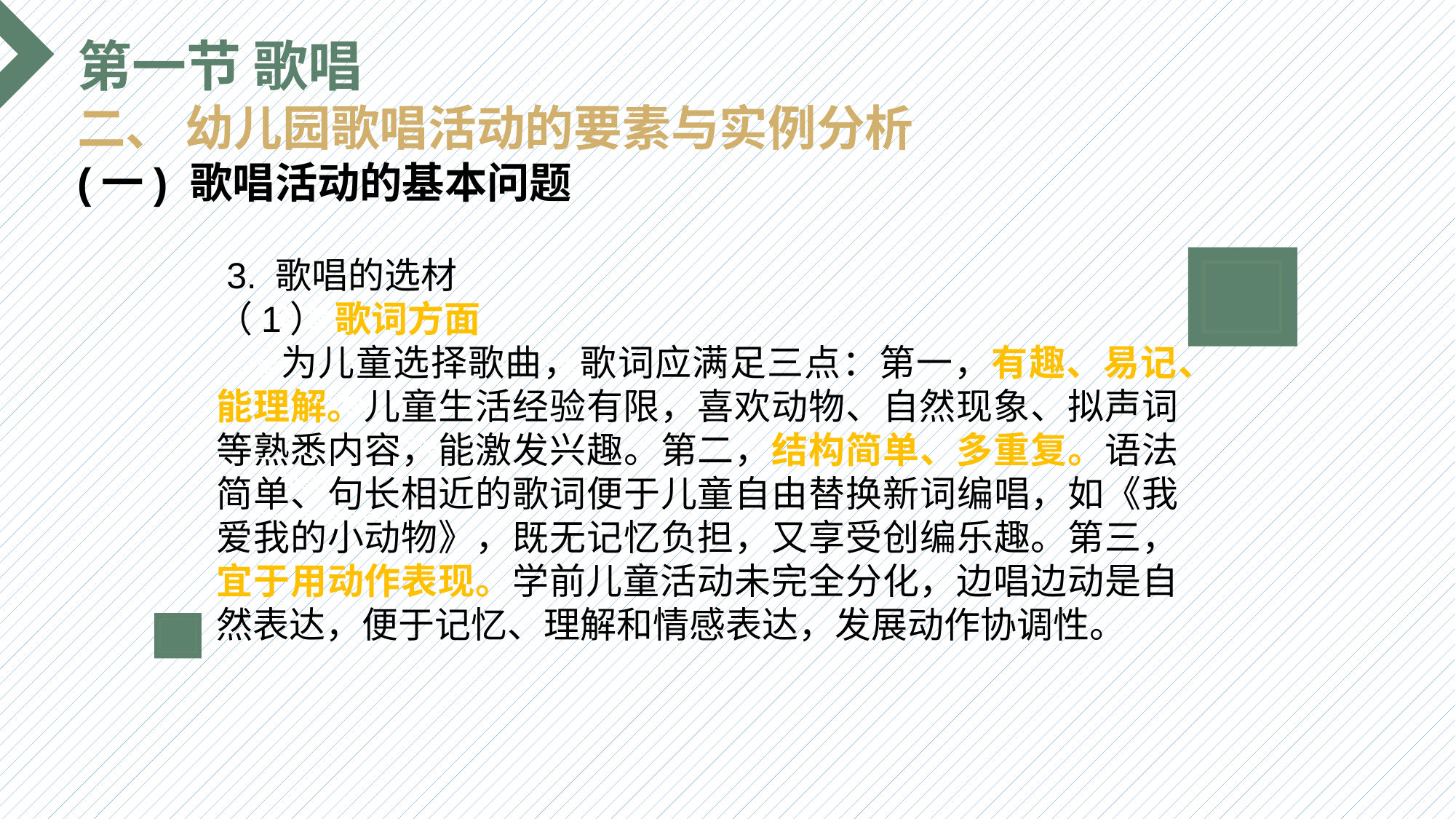

第一节 歌唱
二、 幼儿园歌唱活动的要素与实例分析
(一) 歌唱活动的基本问题

 3. 歌唱的选材
（1） 歌词方面
      为儿童选择歌曲，歌词应满足三点：第一，有趣、易记、能理解。儿童生活经验有限，喜欢动物、自然现象、拟声词等熟悉内容，能激发兴趣。第二，结构简单、多重复。语法简单、句长相近的歌词便于儿童自由替换新词编唱，如《我爱我的小动物》，既无记忆负担，又享受创编乐趣。第三，宜于用动作表现。学前儿童活动未完全分化，边唱边动是自然表达，便于记忆、理解和情感表达，发展动作协调性。

选题背景
输入您的内容，请简要说明，言简意赅即可输入您的内容，请简要说明，言简意赅即可输入您的内容，请简要说明，言简意赅即可输入您的内容，请简要说明，言简意赅即可